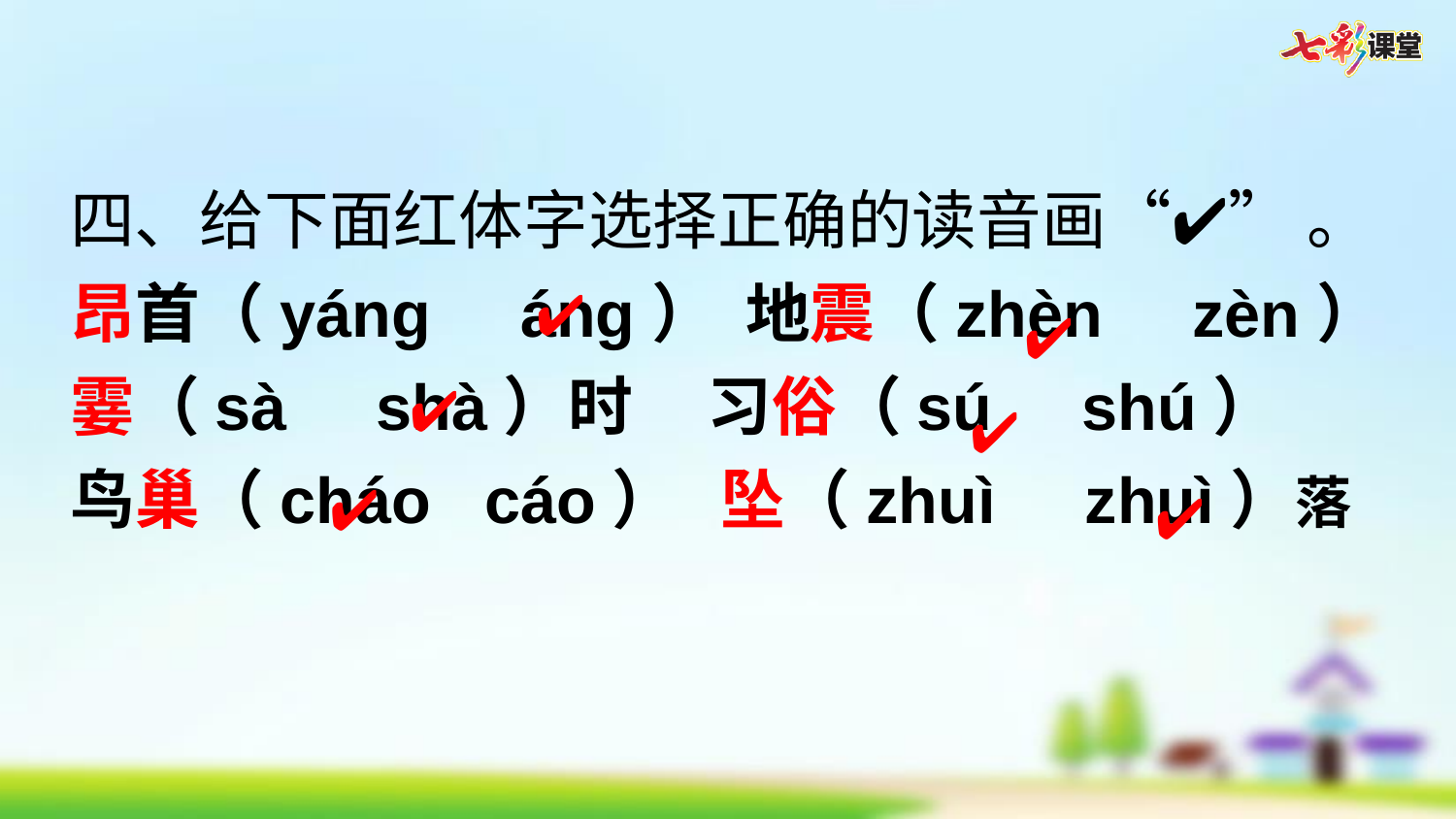

四、给下面红体字选择正确的读音画“✔” 。
昂首（yáng     áng）  地震（zhèn     zèn）
霎（sà     shà）时     习俗（sú     shú）
鸟巢（cháo   cáo）   坠（zhuì     zhuì）落
✔
✔
✔
✔
✔
✔